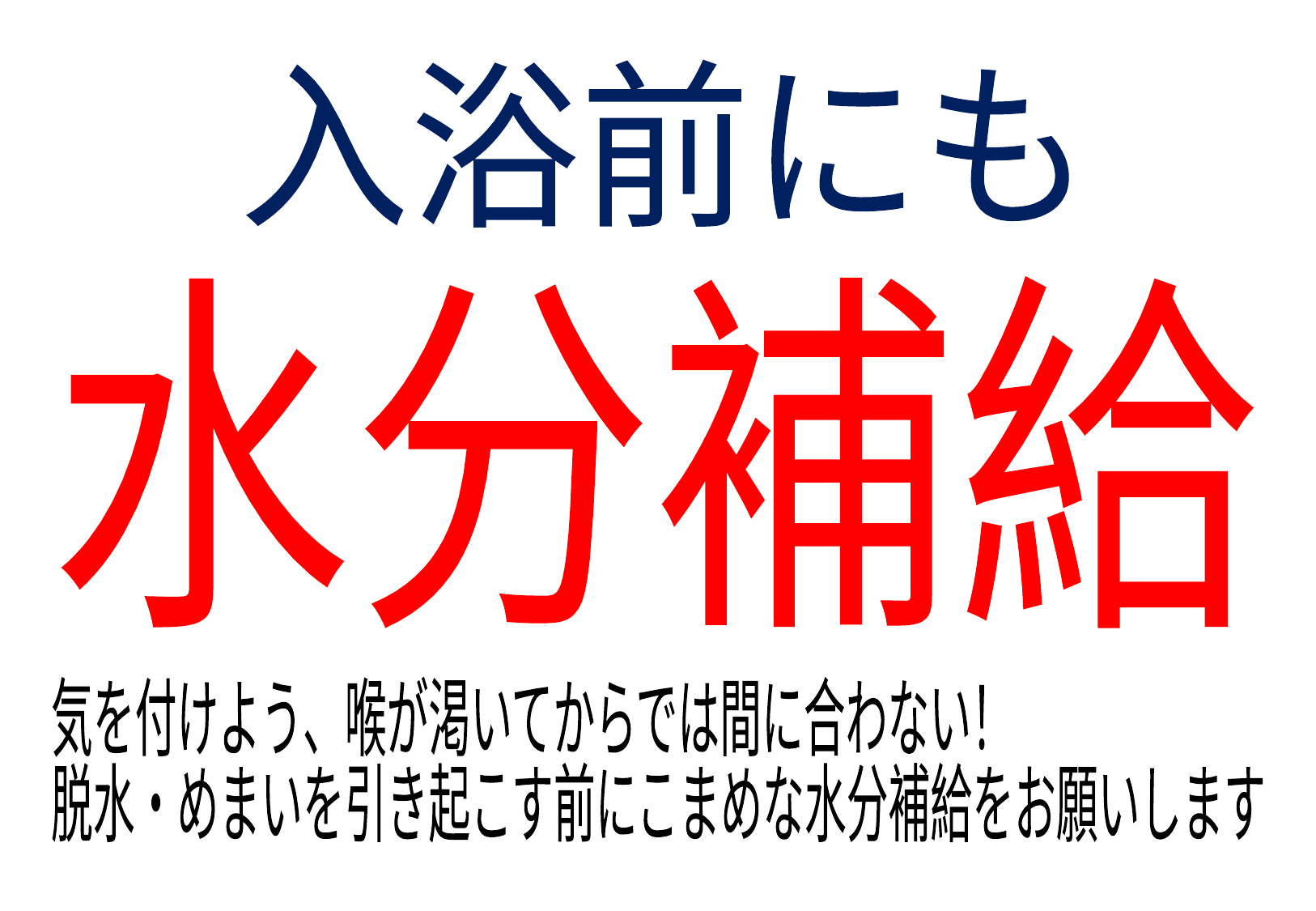

入浴前にも
水分補給
気を付けよう、喉が渇いてからでは間に合わない！
脱水・めまいを引き起こす前にこまめな水分補給をお願いします